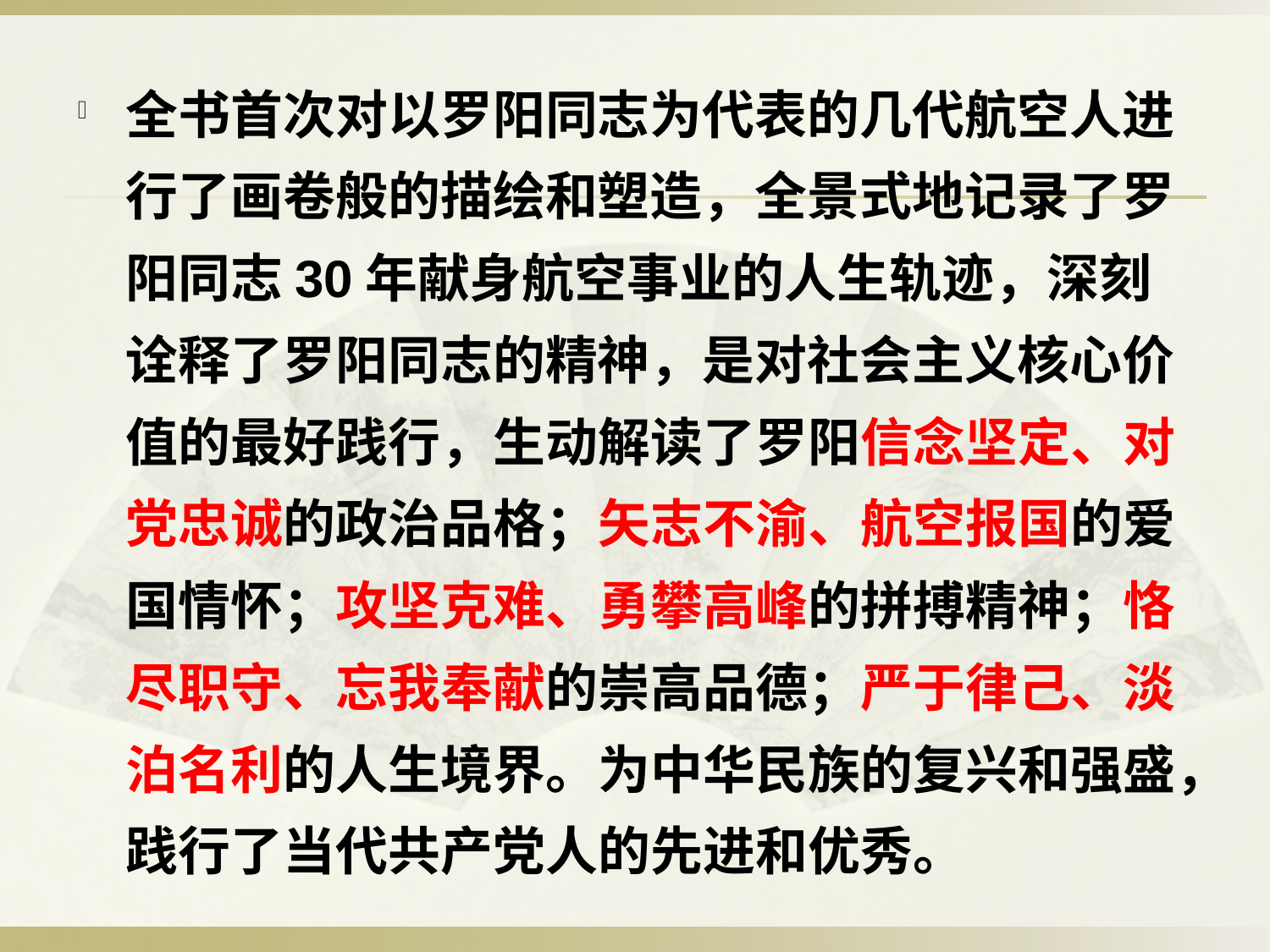

全书首次对以罗阳同志为代表的几代航空人进行了画卷般的描绘和塑造，全景式地记录了罗阳同志30年献身航空事业的人生轨迹，深刻诠释了罗阳同志的精神，是对社会主义核心价值的最好践行，生动解读了罗阳信念坚定、对党忠诚的政治品格；矢志不渝、航空报国的爱国情怀；攻坚克难、勇攀高峰的拼搏精神；恪尽职守、忘我奉献的崇高品德；严于律己、淡泊名利的人生境界。为中华民族的复兴和强盛，践行了当代共产党人的先进和优秀。